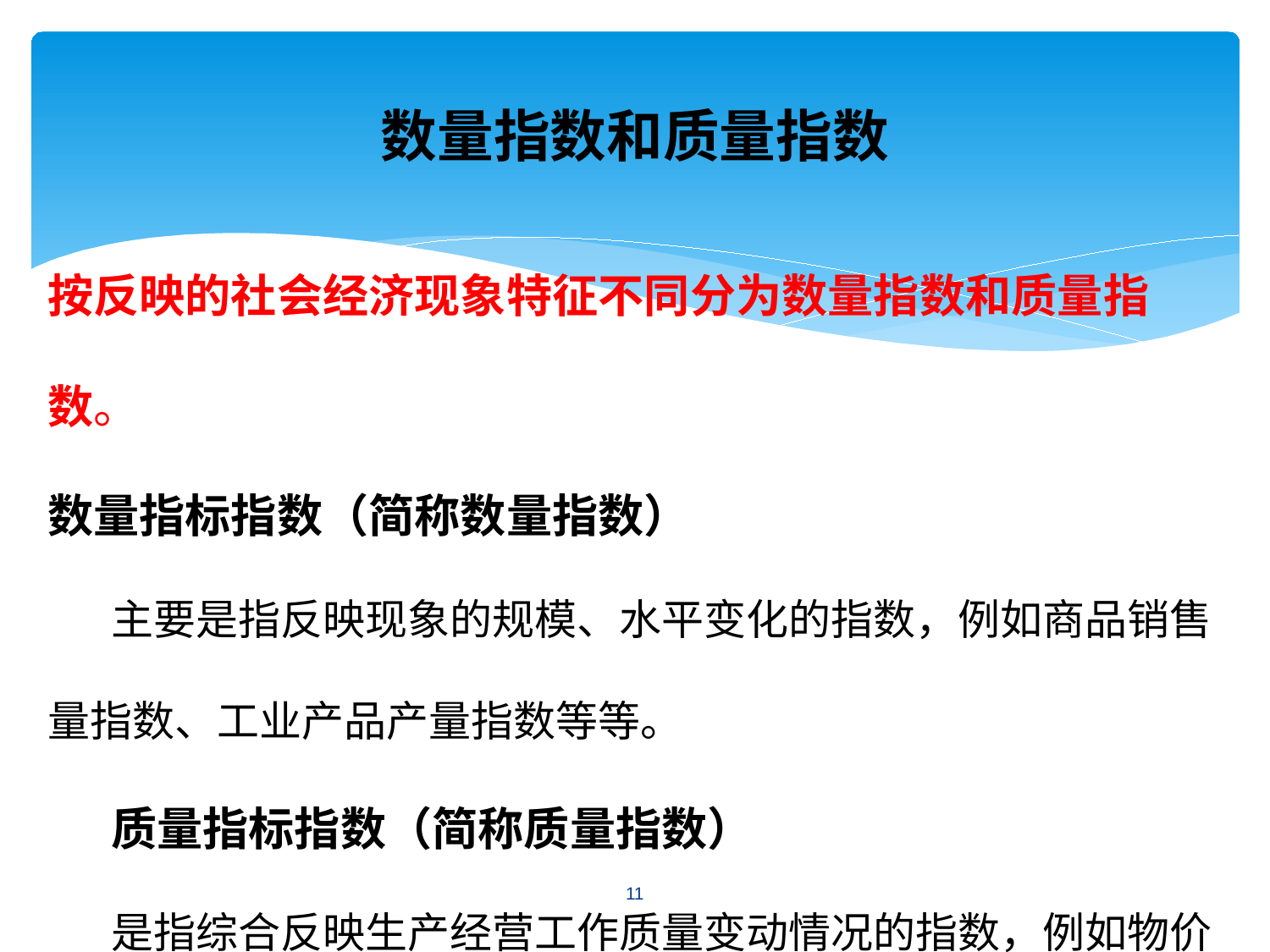

# 数量指数和质量指数
按反映的社会经济现象特征不同分为数量指数和质量指数。
数量指标指数（简称数量指数）
主要是指反映现象的规模、水平变化的指数，例如商品销售量指数、工业产品产量指数等等。
质量指标指数（简称质量指数）
是指综合反映生产经营工作质量变动情况的指数，例如物价指数、产品成本指数等等。
11